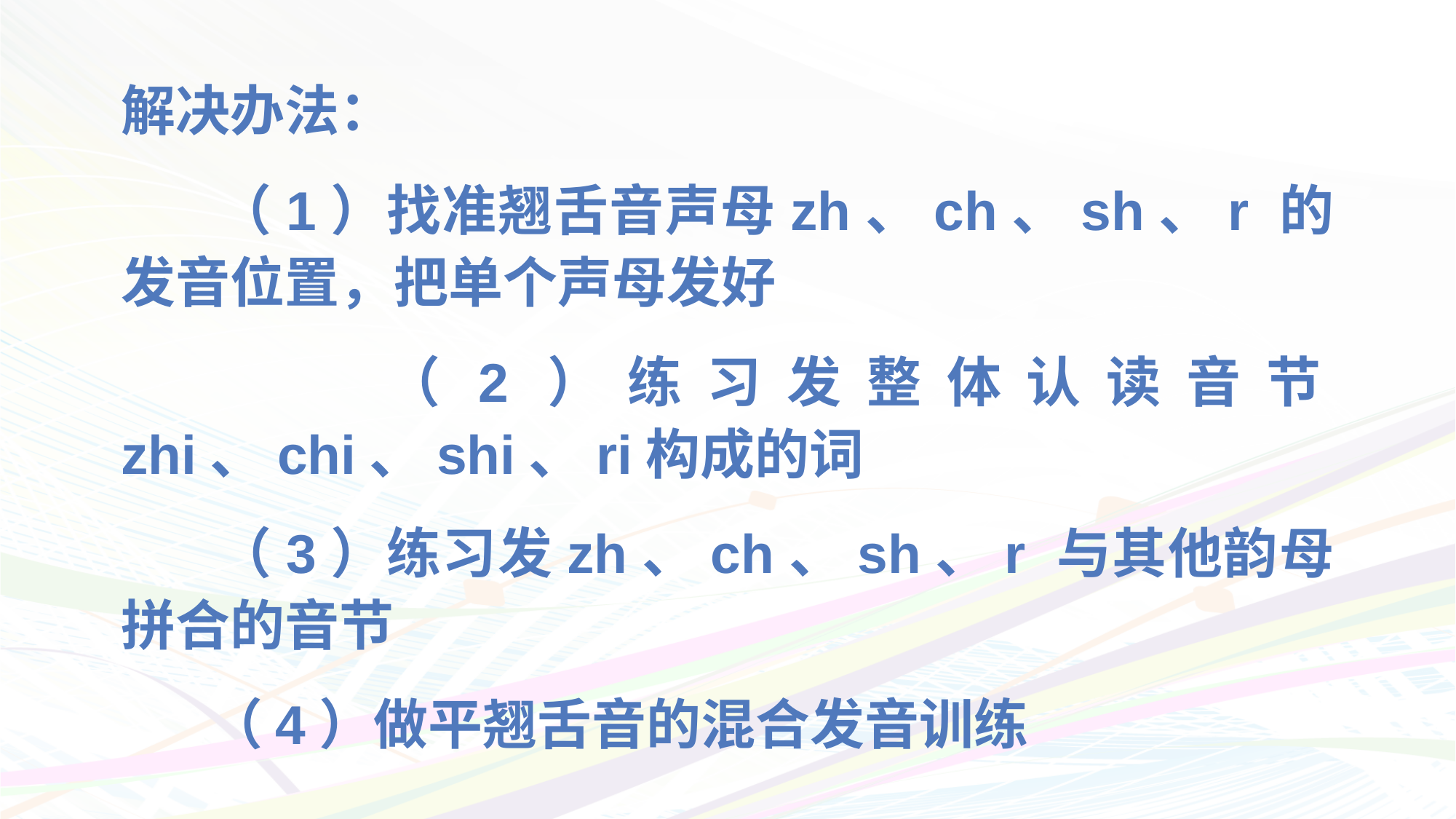

解决办法：
      （1）找准翘舌音声母zh、ch、sh、r 的发音位置，把单个声母发好
      （2）练习发整体认读音节zhi、chi、shi、ri构成的词
      （3）练习发zh、ch、sh、r 与其他韵母拼合的音节
      （4）做平翘舌音的混合发音训练